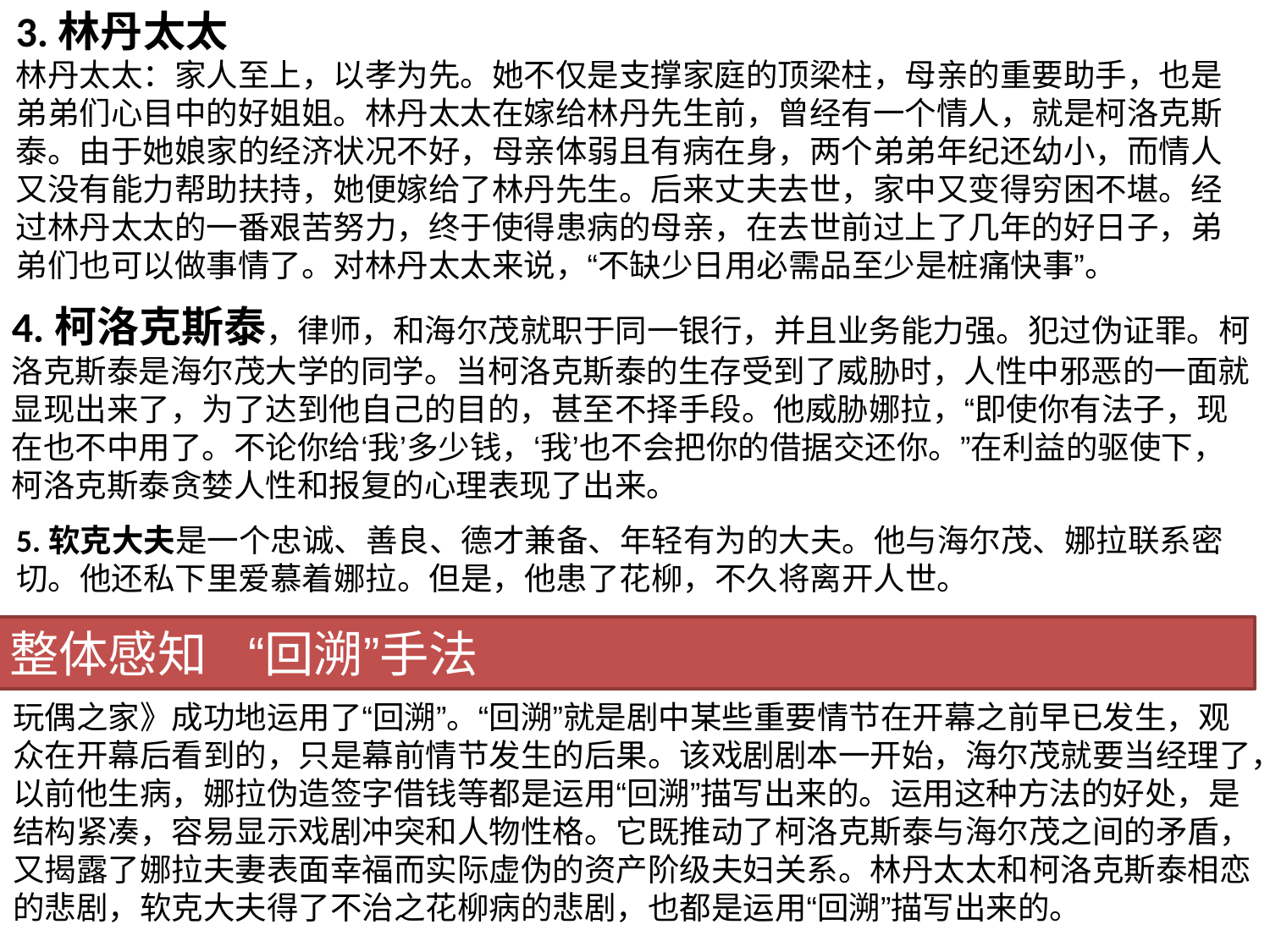

3.林丹太太
林丹太太：家人至上，以孝为先。她不仅是支撑家庭的顶梁柱，母亲的重要助手，也是弟弟们心目中的好姐姐。林丹太太在嫁给林丹先生前，曾经有一个情人，就是柯洛克斯泰。由于她娘家的经济状况不好，母亲体弱且有病在身，两个弟弟年纪还幼小，而情人又没有能力帮助扶持，她便嫁给了林丹先生。后来丈夫去世，家中又变得穷困不堪。经过林丹太太的一番艰苦努力，终于使得患病的母亲，在去世前过上了几年的好日子，弟弟们也可以做事情了。对林丹太太来说，“不缺少日用必需品至少是桩痛快事”。
4.柯洛克斯泰，律师，和海尔茂就职于同一银行，并且业务能力强。犯过伪证罪。柯洛克斯泰是海尔茂大学的同学。当柯洛克斯泰的生存受到了威胁时，人性中邪恶的一面就显现出来了，为了达到他自己的目的，甚至不择手段。他威胁娜拉，“即使你有法子，现在也不中用了。不论你给‘我’多少钱，‘我’也不会把你的借据交还你。”在利益的驱使下，柯洛克斯泰贪婪人性和报复的心理表现了出来。
5.软克大夫是一个忠诚、善良、德才兼备、年轻有为的大夫。他与海尔茂、娜拉联系密切。他还私下里爱慕着娜拉。但是，他患了花柳，不久将离开人世。
整体感知   “回溯”手法
玩偶之家》成功地运用了“回溯”。“回溯”就是剧中某些重要情节在开幕之前早已发生，观众在开幕后看到的，只是幕前情节发生的后果。该戏剧剧本一开始，海尔茂就要当经理了，以前他生病，娜拉伪造签字借钱等都是运用“回溯”描写出来的。运用这种方法的好处，是结构紧凑，容易显示戏剧冲突和人物性格。它既推动了柯洛克斯泰与海尔茂之间的矛盾，又揭露了娜拉夫妻表面幸福而实际虚伪的资产阶级夫妇关系。林丹太太和柯洛克斯泰相恋的悲剧，软克大夫得了不治之花柳病的悲剧，也都是运用“回溯”描写出来的。